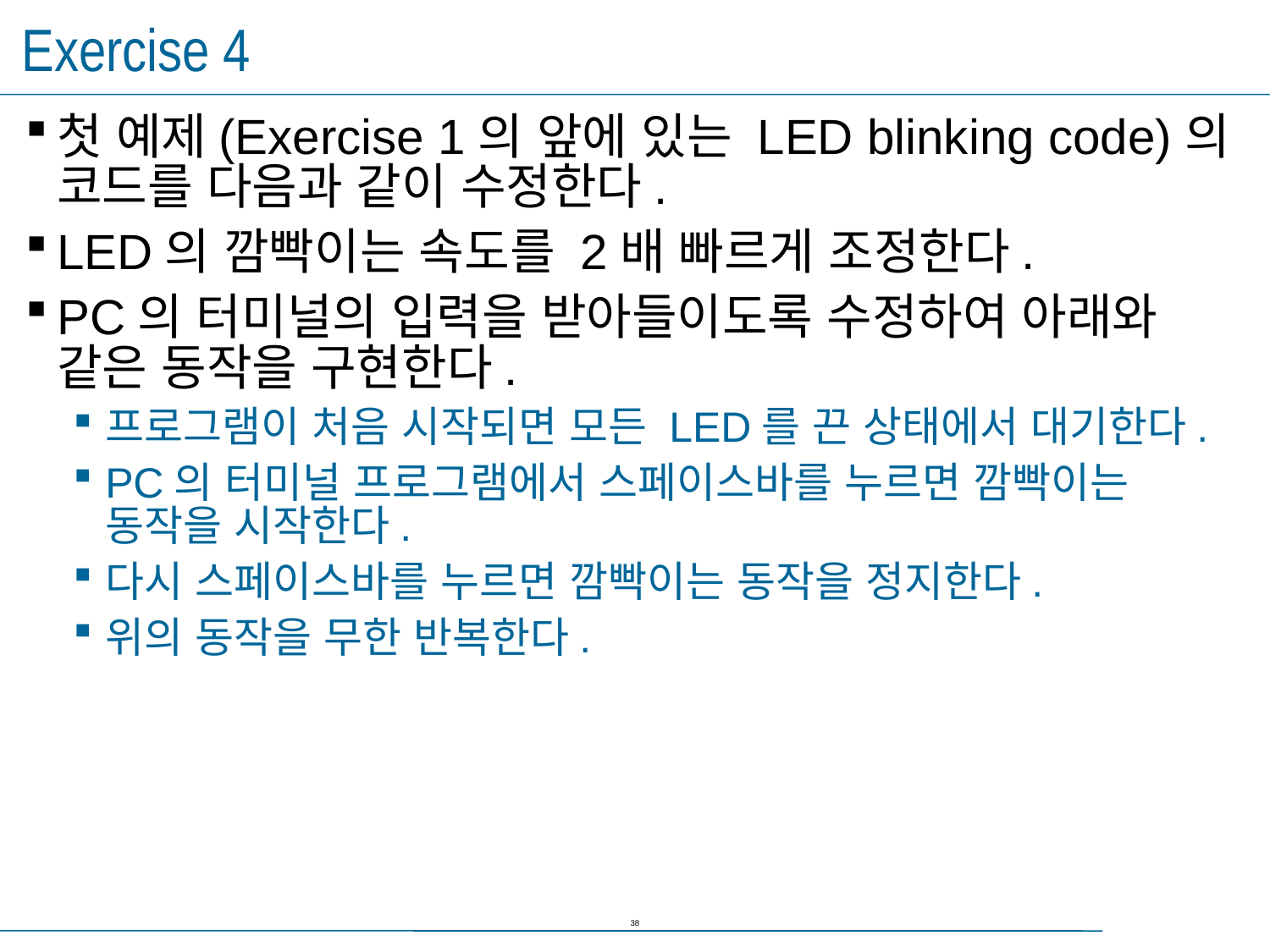

# Exercise 4
첫 예제(Exercise 1의 앞에 있는 LED blinking code)의 코드를 다음과 같이 수정한다.
LED의 깜빡이는 속도를 2배 빠르게 조정한다.
PC의 터미널의 입력을 받아들이도록 수정하여 아래와 같은 동작을 구현한다.
프로그램이 처음 시작되면 모든 LED를 끈 상태에서 대기한다.
PC의 터미널 프로그램에서 스페이스바를 누르면 깜빡이는 동작을 시작한다.
다시 스페이스바를 누르면 깜빡이는 동작을 정지한다.
위의 동작을 무한 반복한다.